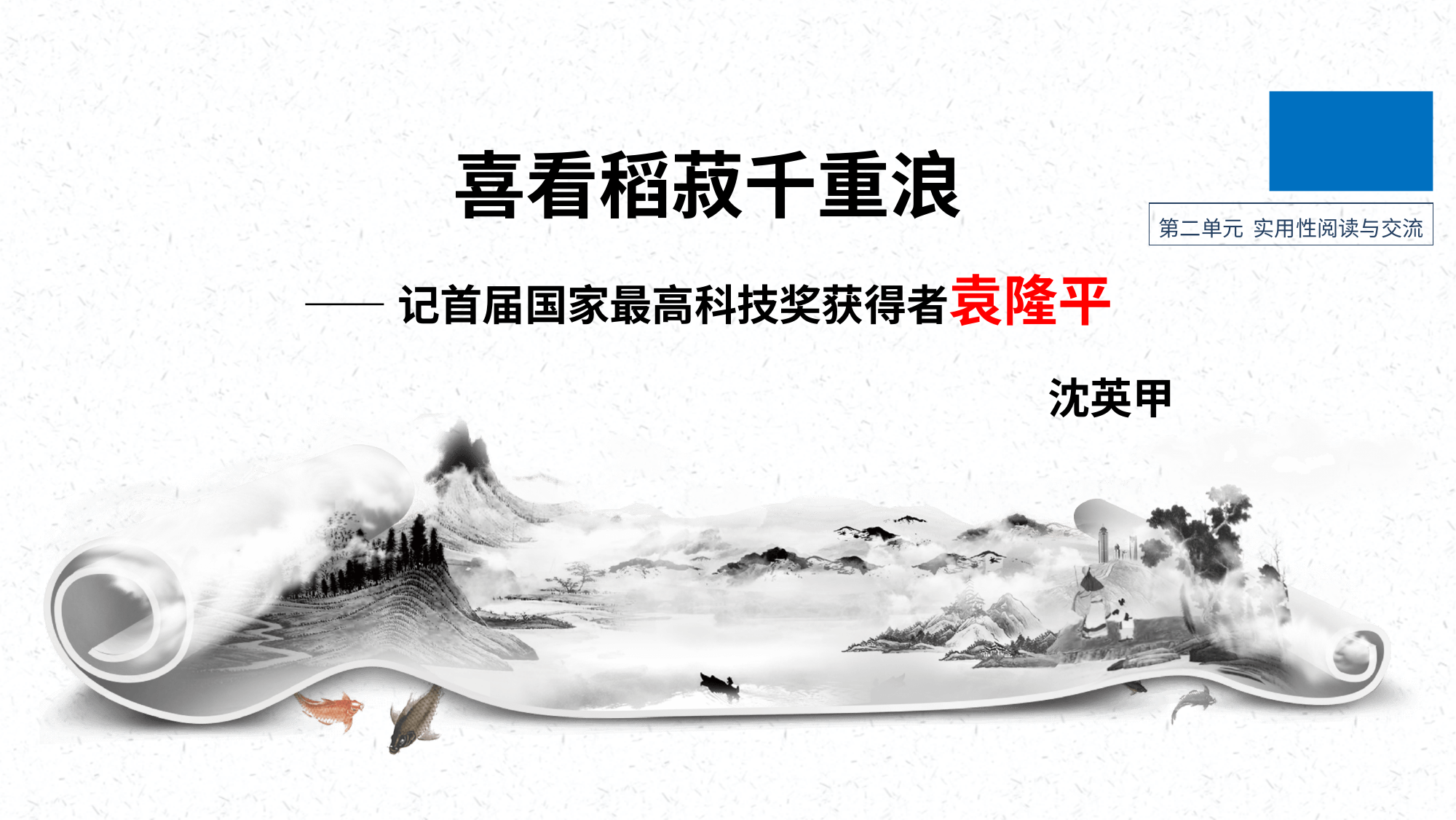

喜看稻菽千重浪
——记首届国家最高科技奖获得者袁隆平
                                                                                       沈英甲
第二单元  实用性阅读与交流